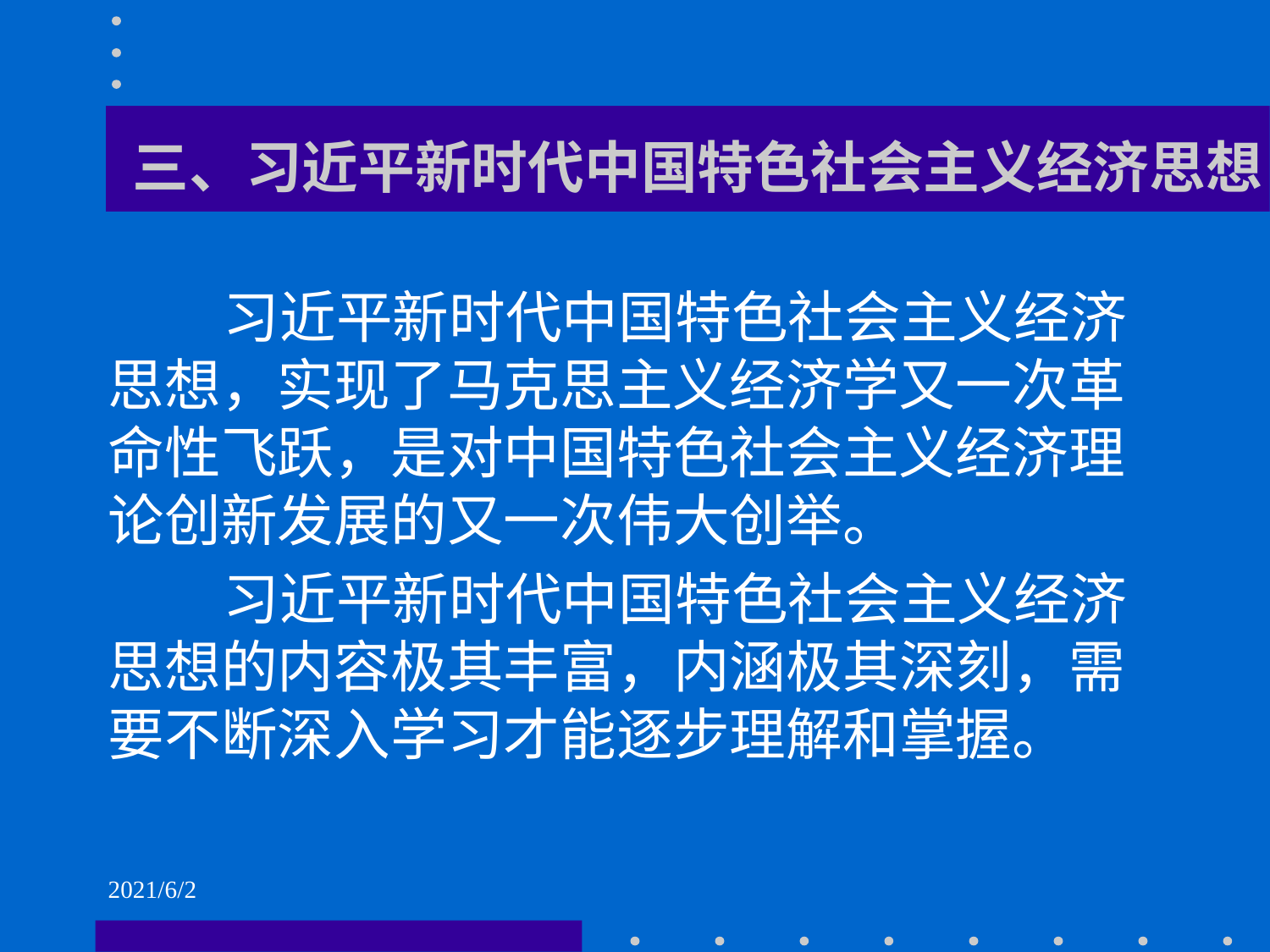

# 三、习近平新时代中国特色社会主义经济思想
        习近平新时代中国特色社会主义经济思想，实现了马克思主义经济学又一次革命性飞跃，是对中国特色社会主义经济理论创新发展的又一次伟大创举。
        习近平新时代中国特色社会主义经济思想的内容极其丰富，内涵极其深刻，需要不断深入学习才能逐步理解和掌握。
2021/6/2